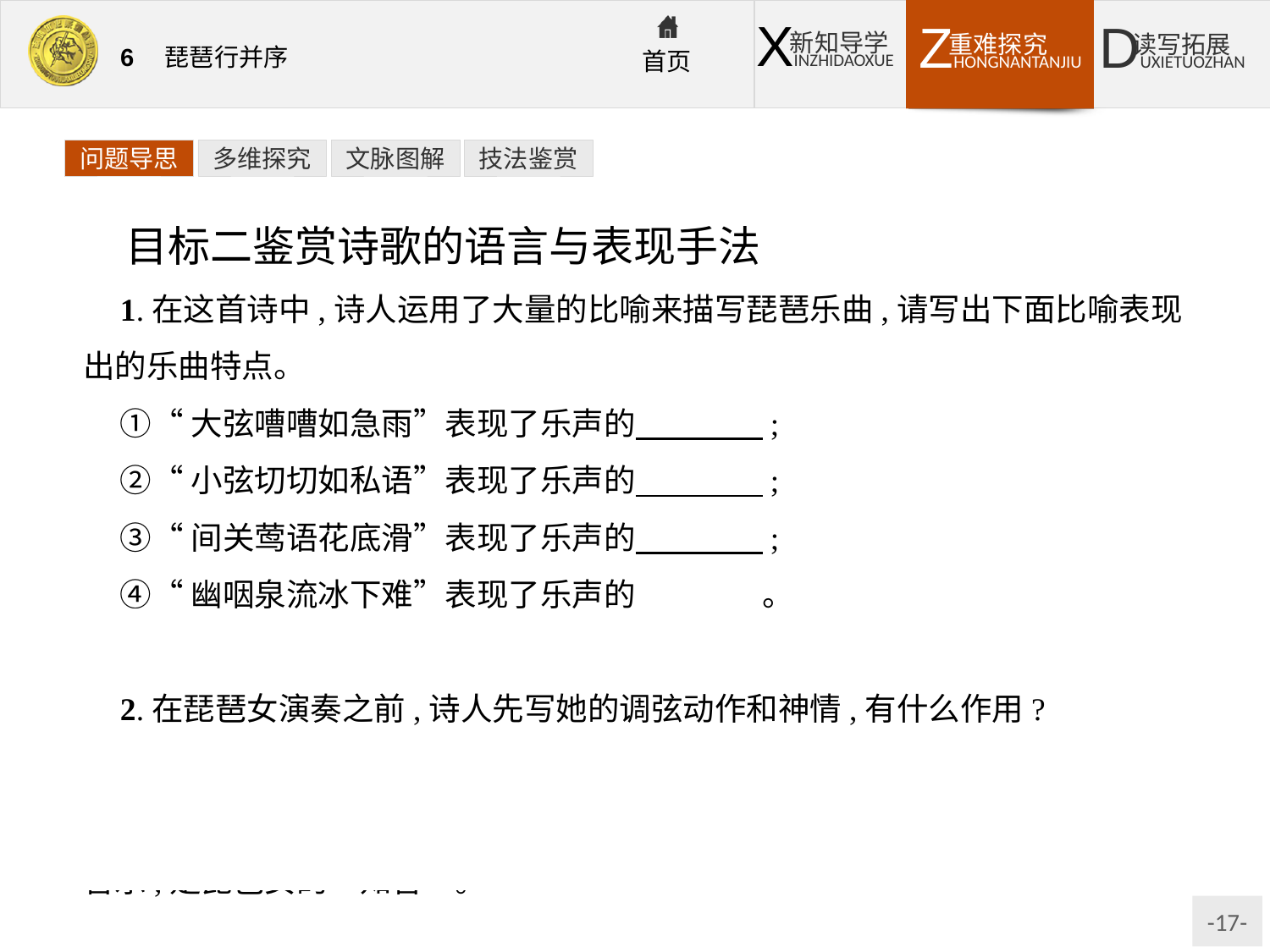

问题导思
多维探究
文脉图解
技法鉴赏
目标二鉴赏诗歌的语言与表现手法
1.在这首诗中,诗人运用了大量的比喻来描写琵琶乐曲,请写出下面比喻表现出的乐曲特点。
①“大弦嘈嘈如急雨”表现了乐声的　　　　;
②“小弦切切如私语”表现了乐声的　　　　;
③“间关莺语花底滑”表现了乐声的　　　　;
④“幽咽泉流冰下难”表现了乐声的　　　　。
提示:①粗重　②轻细　③流畅　④冷涩
2.在琵琶女演奏之前,诗人先写她的调弦动作和神情,有什么作用?
提示:诗人从写琵琶女的调弦动作和神情入手,用“未成曲调先有情”说明琵琶女此时已进入乐曲的境界中,突出了琵琶女演奏技巧的高超,也暗示诗人精通音乐,是琵琶女的“知音”。